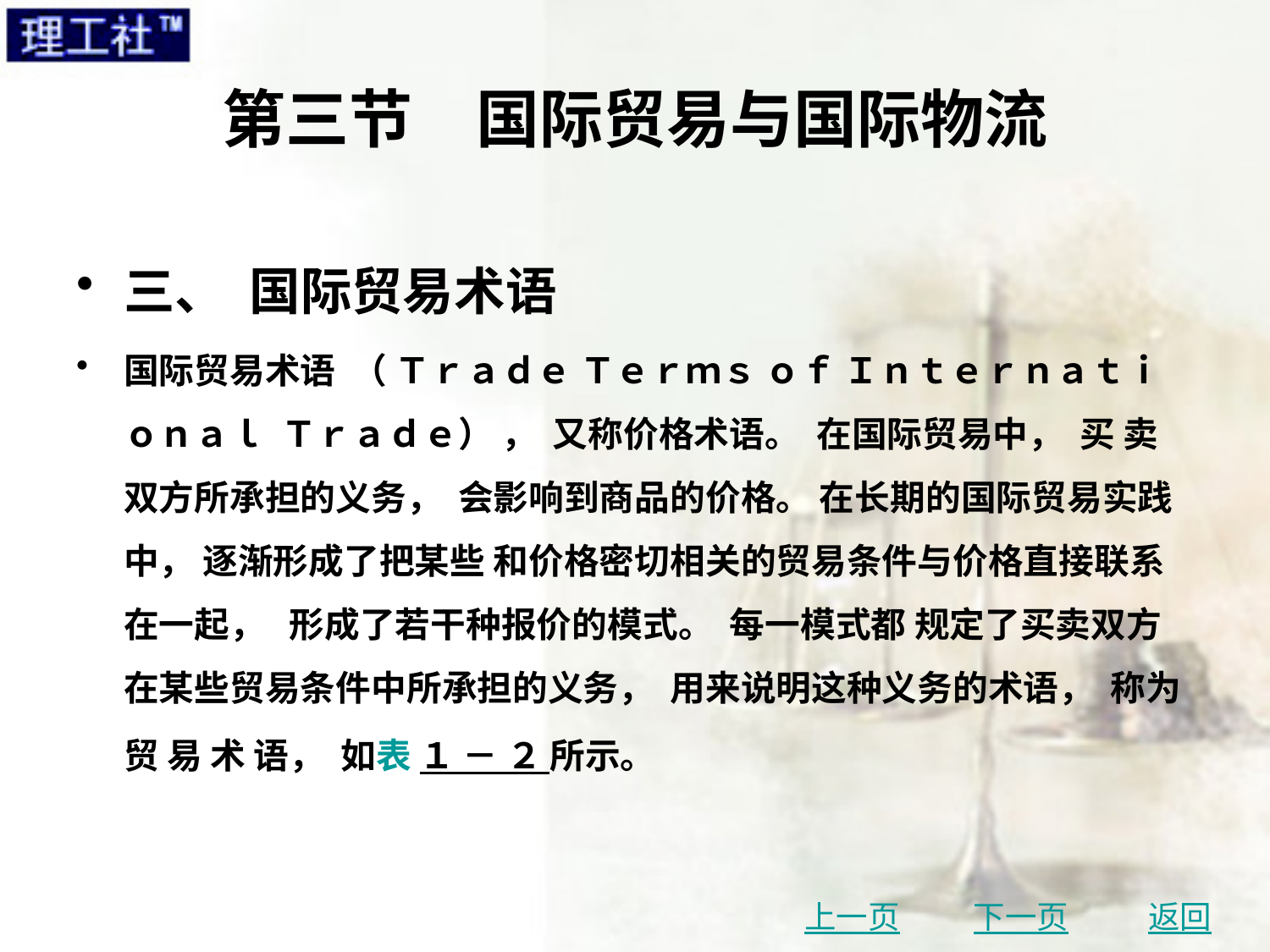

# 第三节　国际贸易与国际物流
三、  国际贸易术语
国际贸易术语  （ Ｔｒａｄｅ Ｔｅｒｍｓ ｏｆ Ｉｎｔｅｒｎａｔｉｏｎａｌ  Ｔｒａｄｅ） ，  又称价格术语。  在国际贸易中，  买 卖双方所承担的义务，  会影响到商品的价格。 在长期的国际贸易实践中， 逐渐形成了把某些 和价格密切相关的贸易条件与价格直接联系在一起，   形成了若干种报价的模式。  每一模式都 规定了买卖双方在某些贸易条件中所承担的义务，  用来说明这种义务的术语，  称为 贸 易 术 语，  如表 １ － ２ 所示。

上一页
下一页
返回